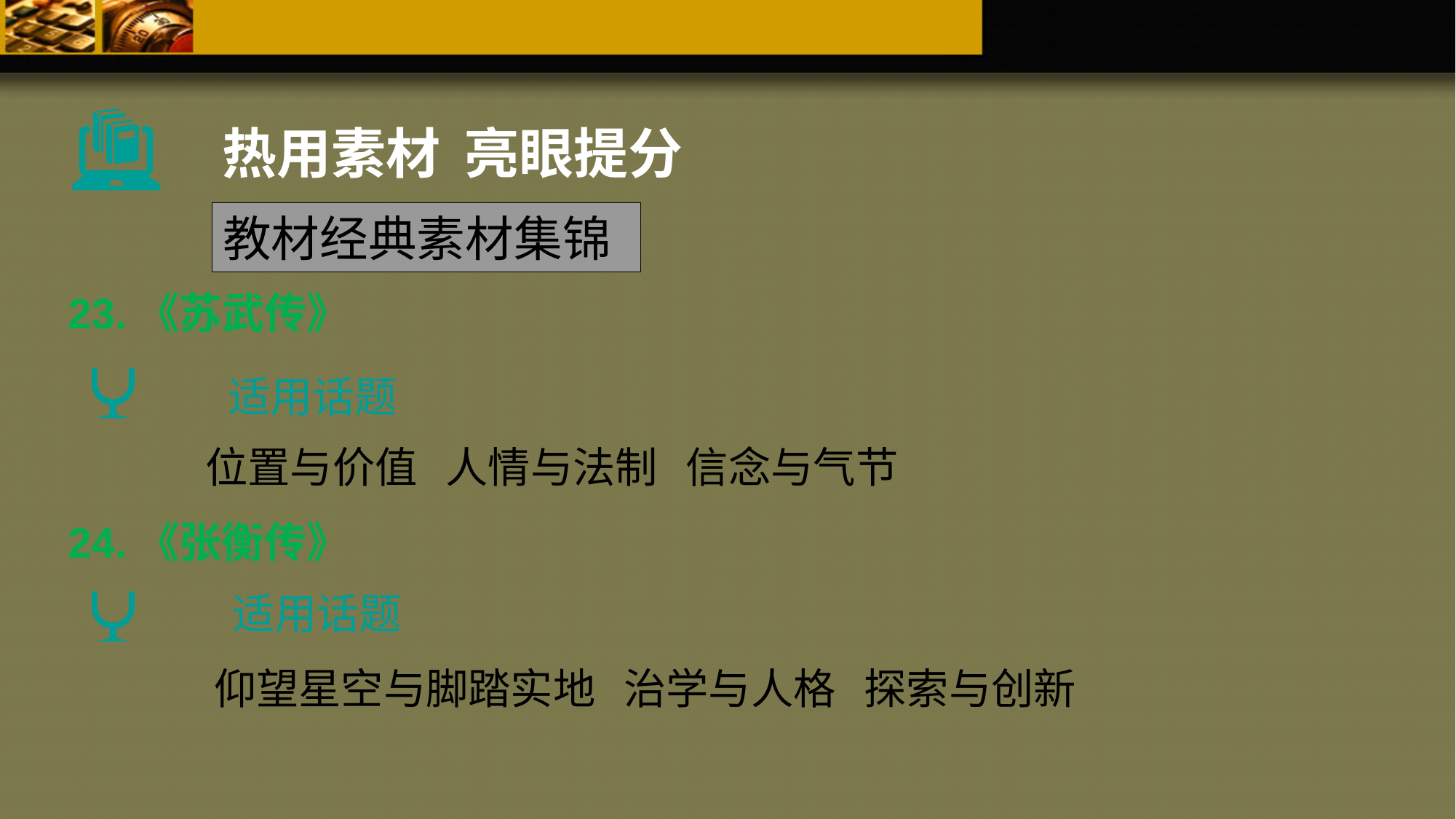

热用素材  亮眼提分
教材经典素材集锦
23.《苏武传》
适用话题

位置与价值   人情与法制   信念与气节
24.《张衡传》
适用话题

仰望星空与脚踏实地   治学与人格   探索与创新